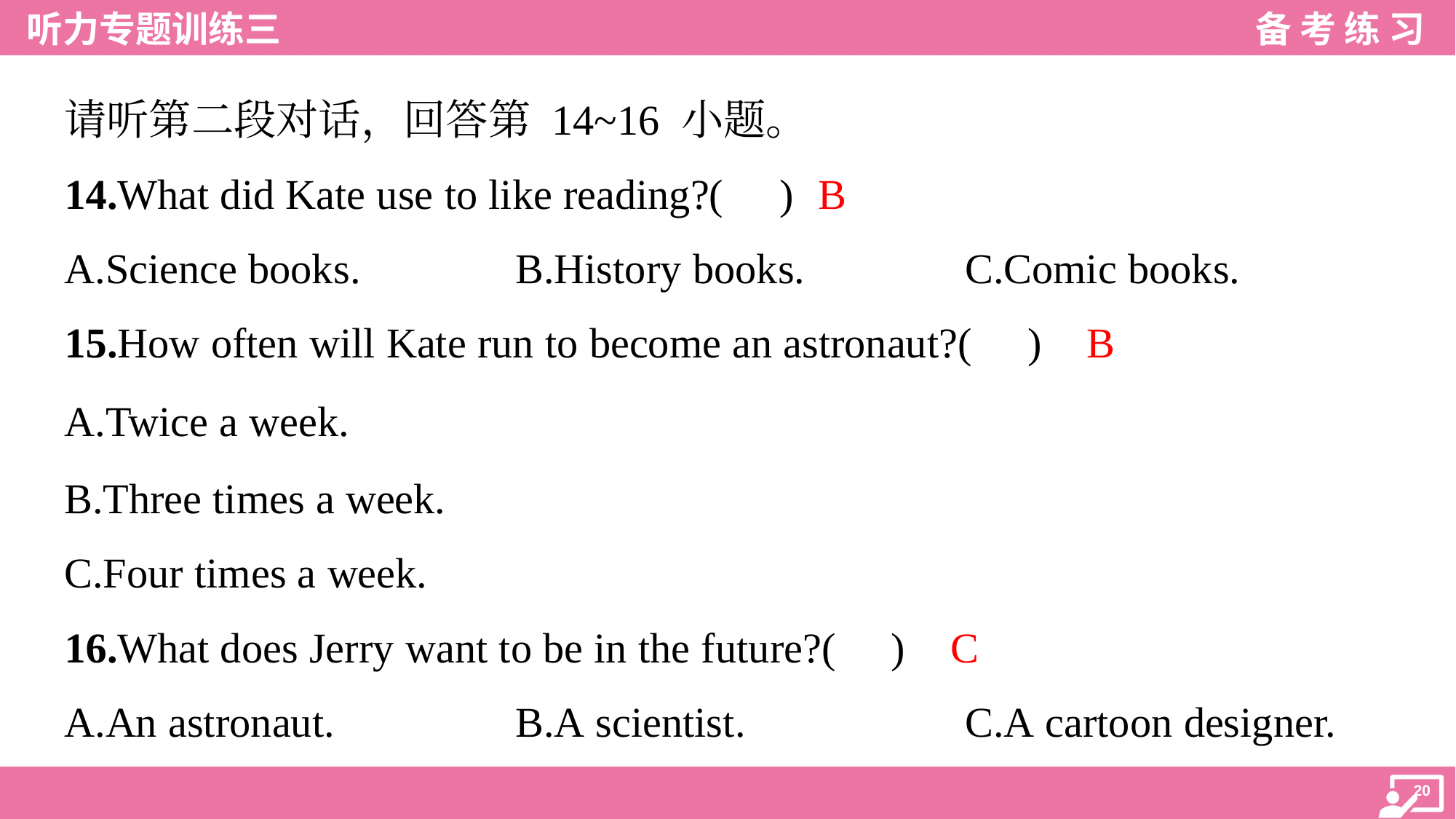

请听第二段对话，回答第 14~16 小题。
B
14.What did Kate use to like reading?(     )
A.Science books.	B.History books.	C.Comic books.
B
15.How often will Kate run to become an astronaut?(     )
A.Twice a week.
B.Three times a week.
C.Four times a week.
C
16.What does Jerry want to be in the future?(     )
A.An astronaut.	B.A scientist.	C.A cartoon designer.